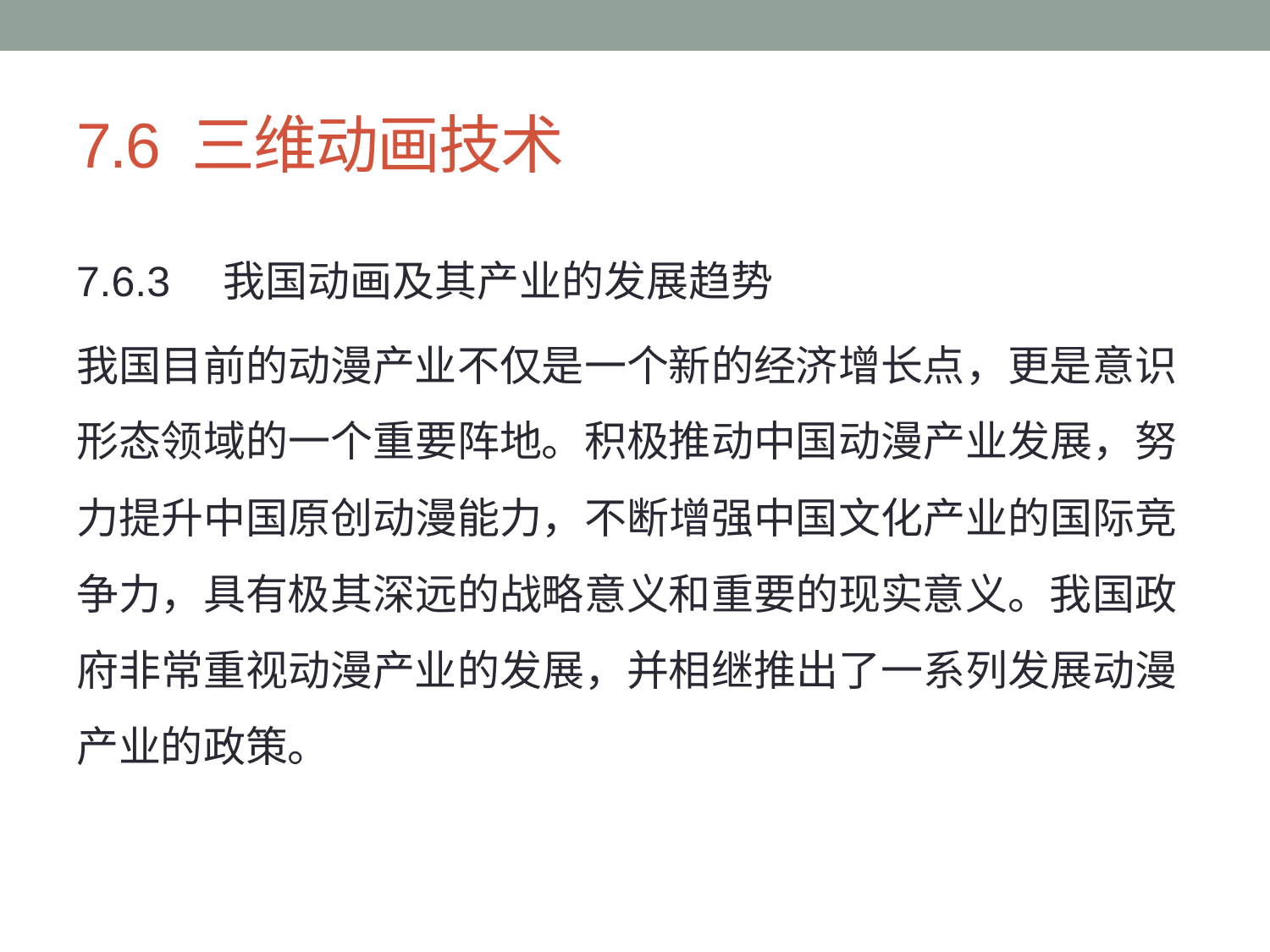

# 7.6 三维动画技术
7.6.3　我国动画及其产业的发展趋势
我国目前的动漫产业不仅是一个新的经济增长点，更是意识形态领域的一个重要阵地。积极推动中国动漫产业发展，努力提升中国原创动漫能力，不断增强中国文化产业的国际竞争力，具有极其深远的战略意义和重要的现实意义。我国政府非常重视动漫产业的发展，并相继推出了一系列发展动漫产业的政策。